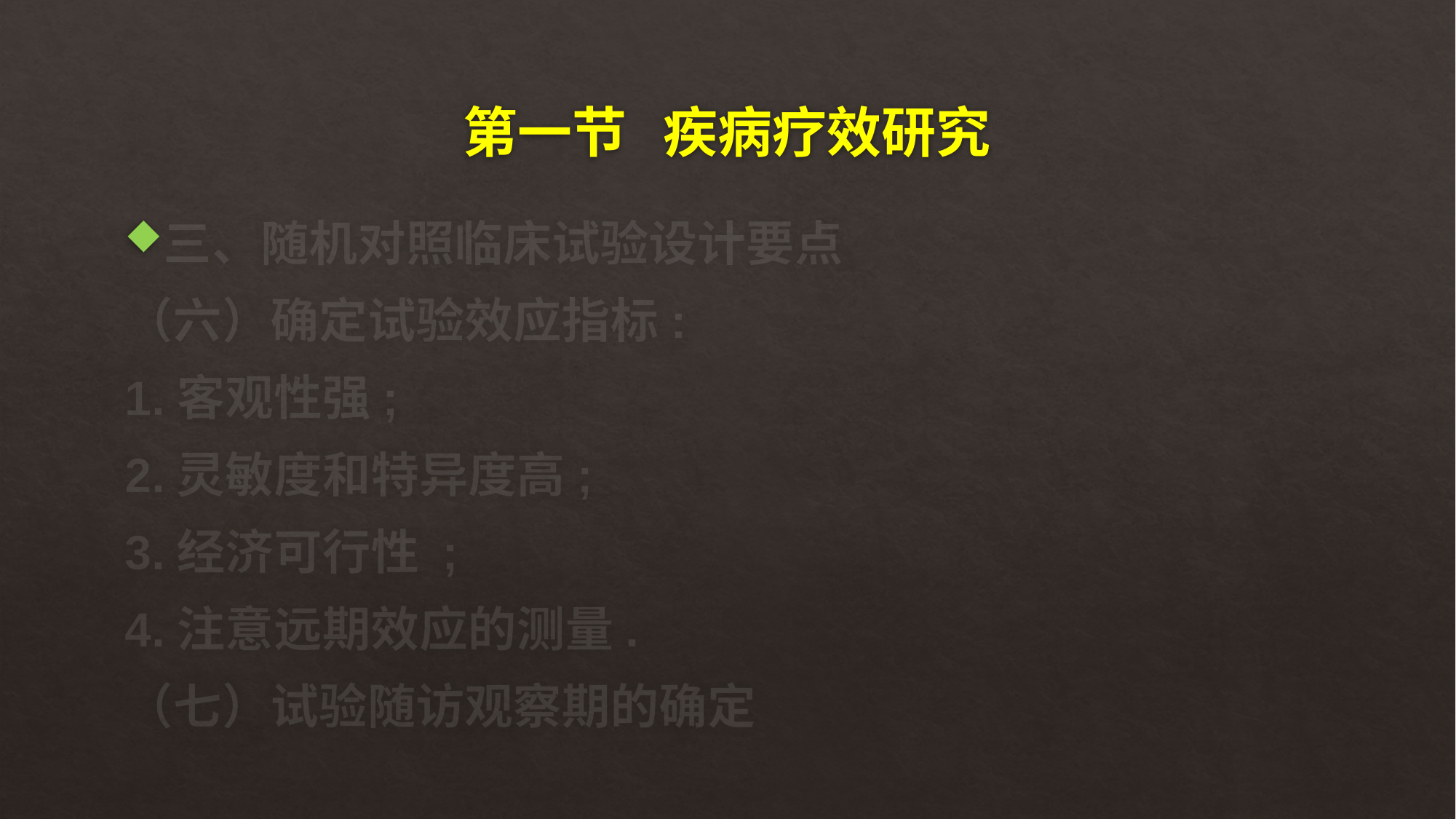

# 第一节   疾病疗效研究
三、随机对照临床试验设计要点
（六）确定试验效应指标:
1.客观性强;
2.灵敏度和特异度高;
3.经济可行性 ;
4.注意远期效应的测量.
（七）试验随访观察期的确定